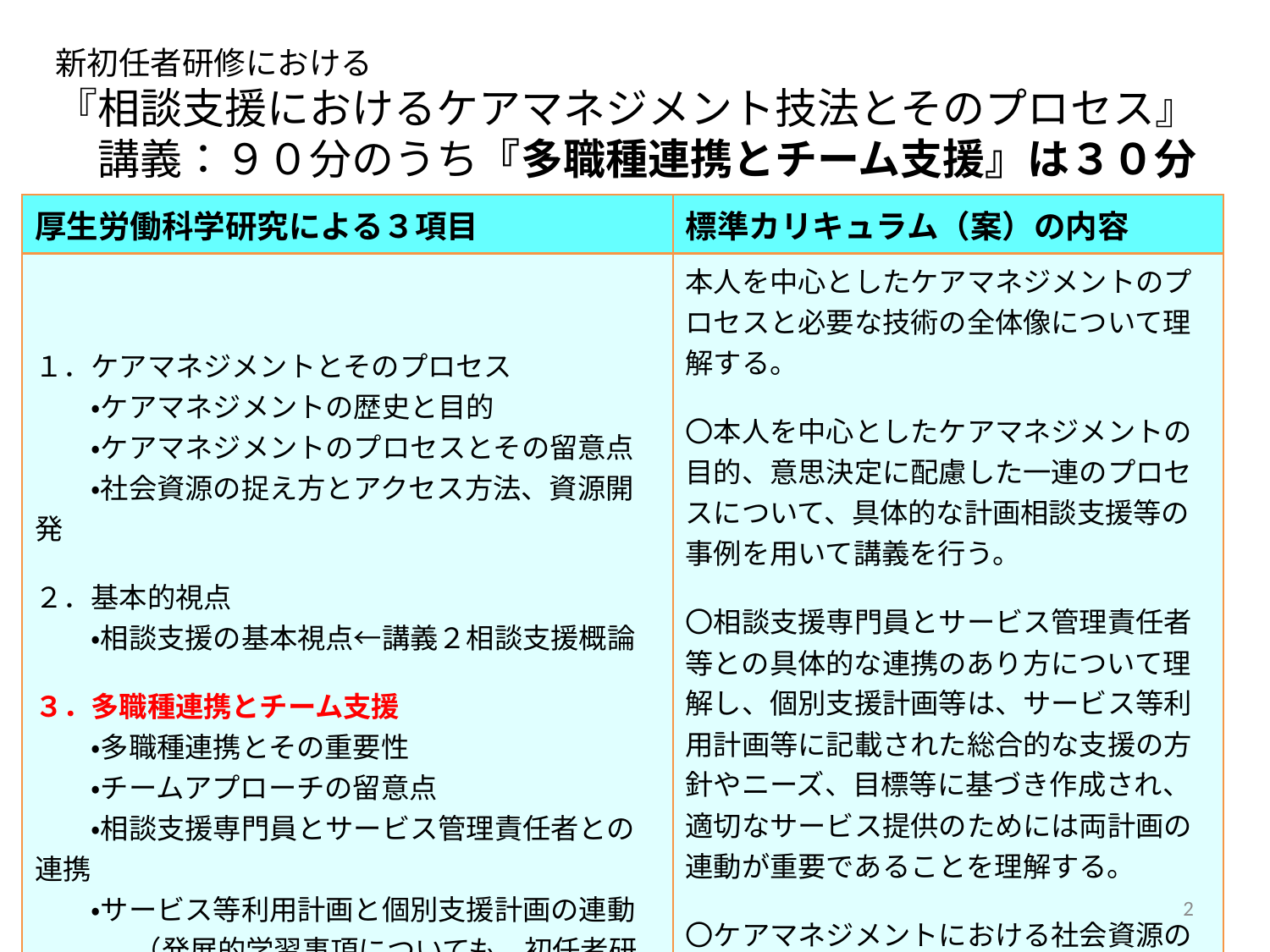

# 新初任者研修における 『相談支援におけるケアマネジメント技法とそのプロセス』 　講義：９０分のうち『多職種連携とチーム支援』は３０分
| 厚生労働科学研究による３項目 | 標準カリキュラム（案）の内容 |
| --- | --- |
| １．ケアマネジメントとそのプロセス 　　・ケアマネジメントの歴史と目的 　　・ケアマネジメントのプロセスとその留意点 　　・社会資源の捉え方とアクセス方法、資源開発 ２．基本的視点 　　・相談支援の基本視点←講義２相談支援概論 ３．多職種連携とチーム支援 　　・多職種連携とその重要性 　　・チームアプローチの留意点 　　・相談支援専門員とサービス管理責任者との連携 　　・サービス等利用計画と個別支援計画の連動 　　　（発展的学習事項についても、初任者研修でも　 　　　　簡単に触れる） | 本人を中心としたケアマネジメントのプロセスと必要な技術の全体像について理解する。 〇本人を中心としたケアマネジメントの目的、意思決定に配慮した一連のプロセスについて、具体的な計画相談支援等の事例を用いて講義を行う。 〇相談支援専門員とサービス管理責任者等との具体的な連携のあり方について理解し、個別支援計画等は、サービス等利用計画等に記載された総合的な支援の方針やニーズ、目標等に基づき作成され、適切なサービス提供のためには両計画の連動が重要であることを理解する。 〇ケアマネジメントにおける社会資源の活用、他職種連携、チームアプローチの重要性について留意する。 |
2